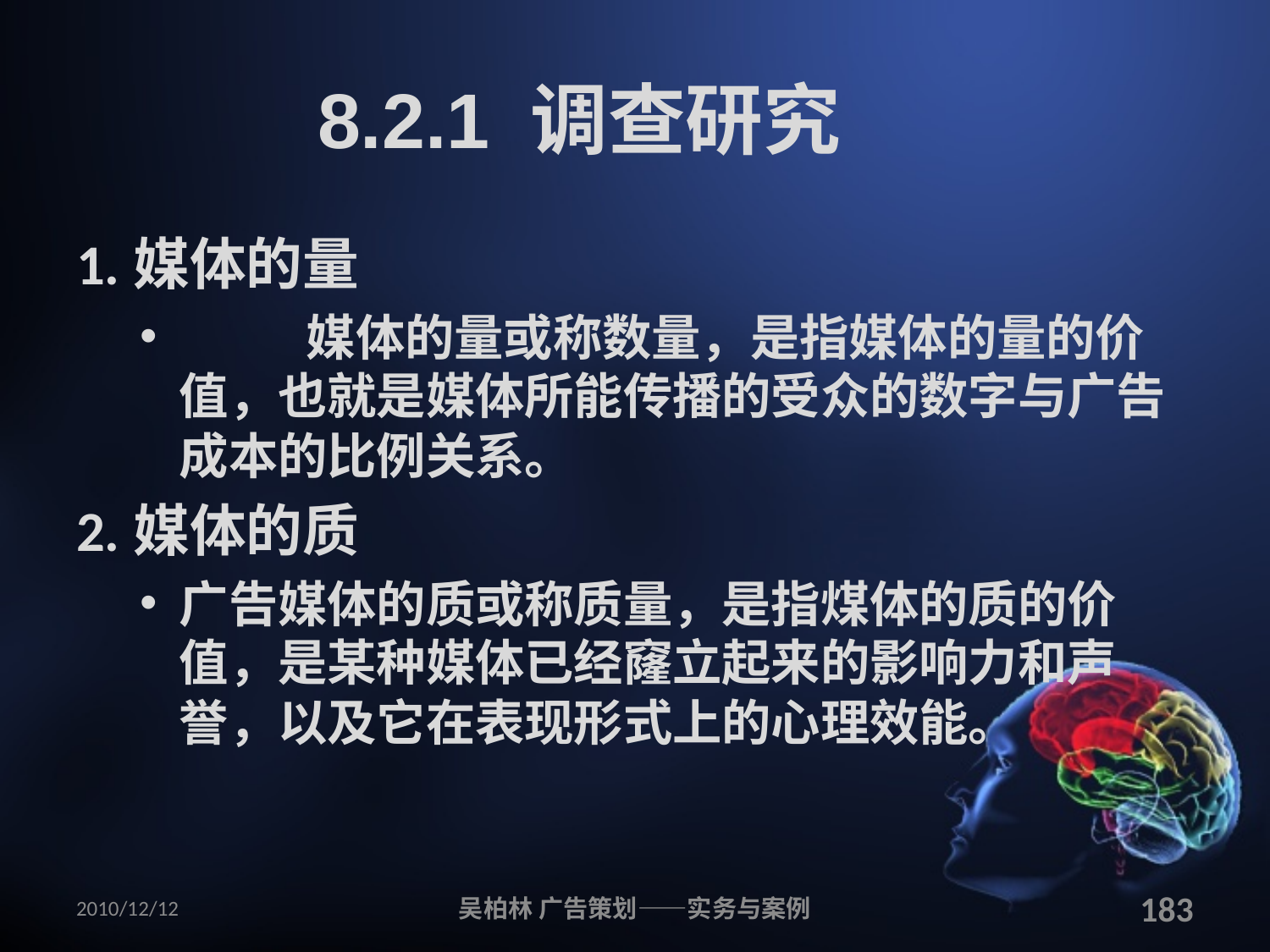

# 8.2.1 调查研究
1.媒体的量
	媒体的量或称数量，是指媒体的量的价值，也就是媒体所能传播的受众的数字与广告成本的比例关系。
2.媒体的质
广告媒体的质或称质量，是指煤体的质的价值，是某种媒体已经窿立起来的影响力和声誉，以及它在表现形式上的心理效能。

2010/12/12
吴柏林 广告策划——实务与案例
183